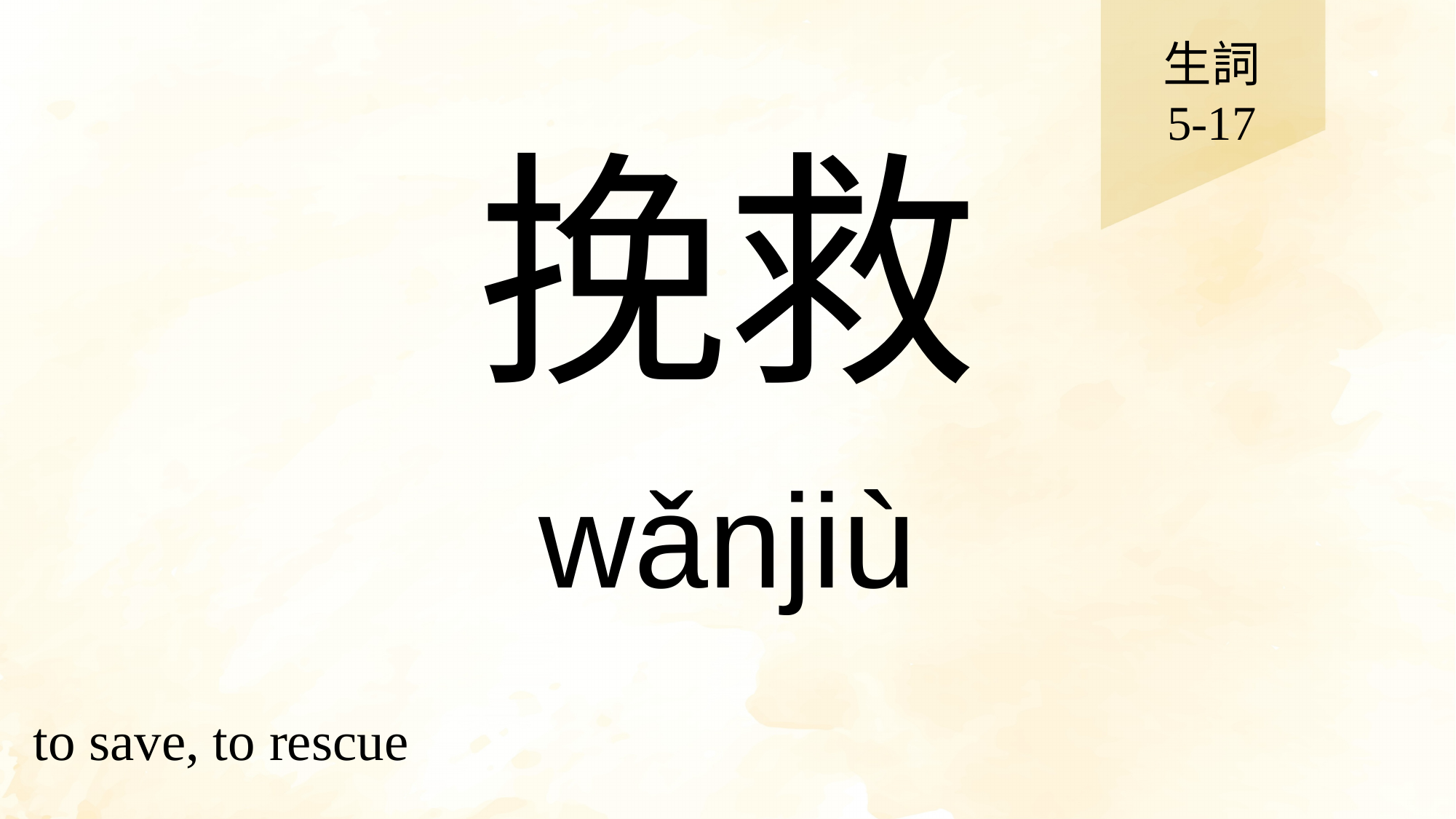

生詞
5-17
# 挽救
wǎnjiù
to save, to rescue